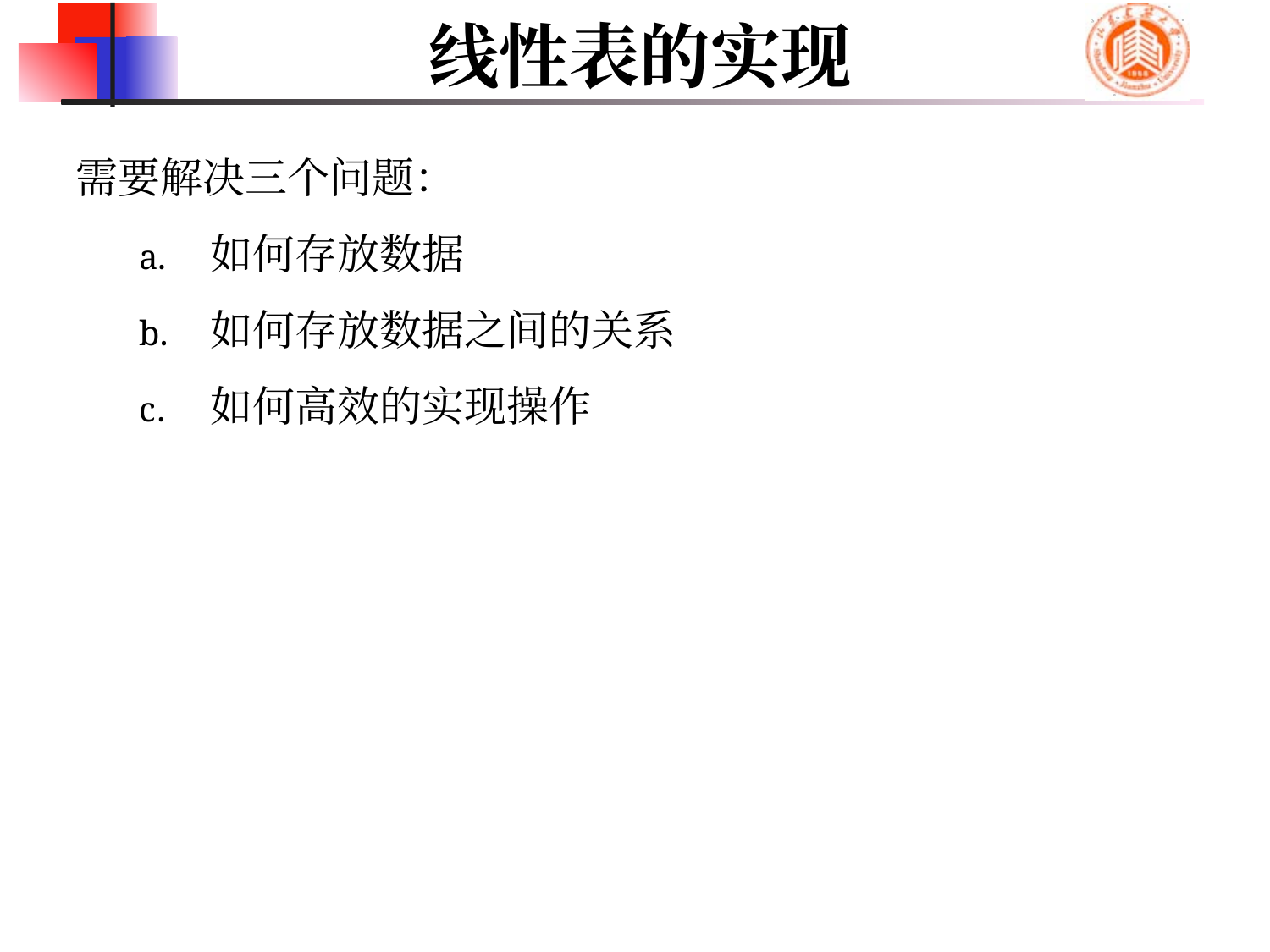

# 线性表的实现
需要解决三个问题：
如何存放数据
如何存放数据之间的关系
如何高效的实现操作